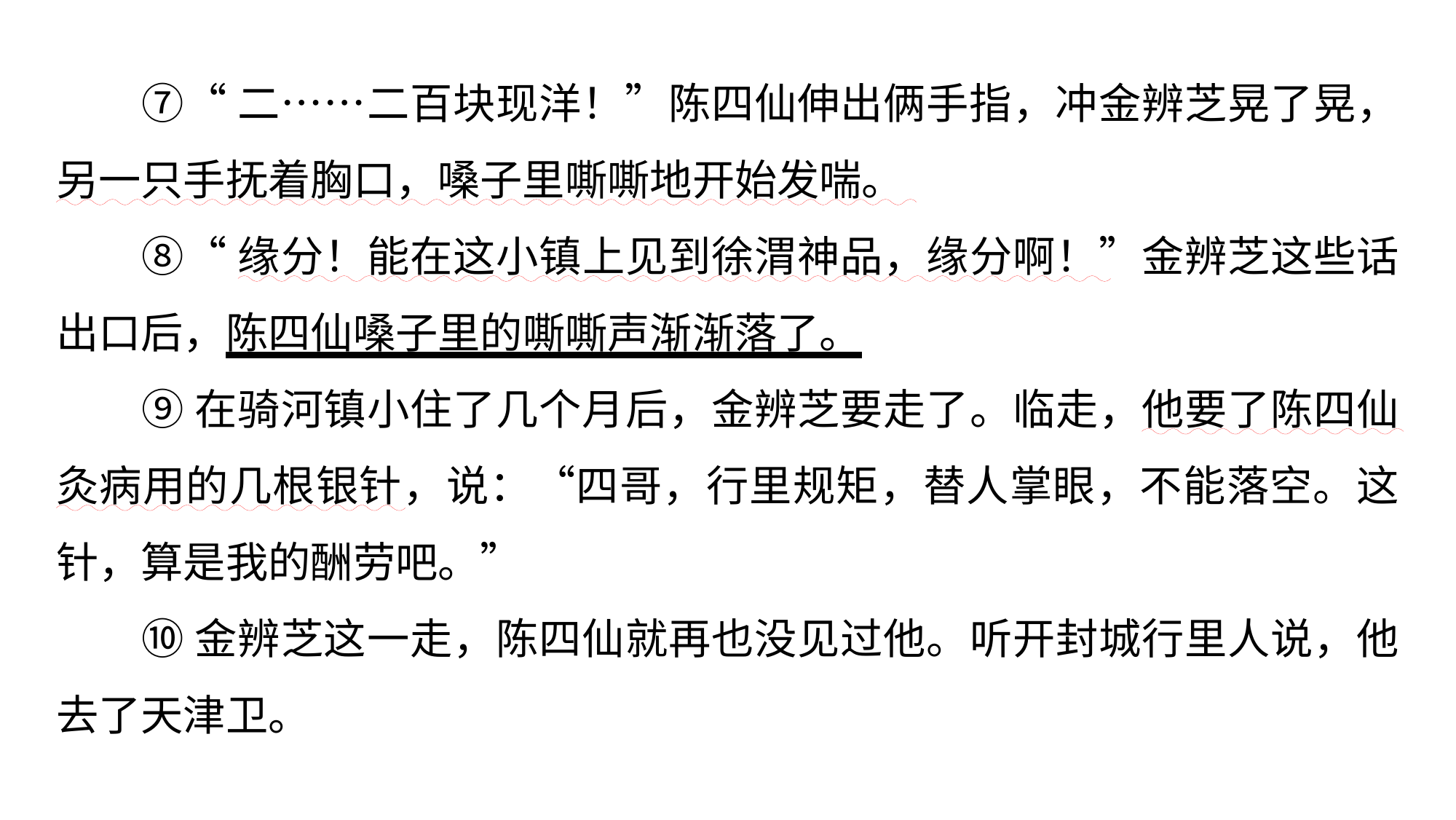

⑦“二……二百块现洋！”陈四仙伸出俩手指，冲金辨芝晃了晃，另一只手抚着胸口，嗓子里嘶嘶地开始发喘。
⑧“缘分！能在这小镇上见到徐渭神品，缘分啊！”金辨芝这些话出口后，陈四仙嗓子里的嘶嘶声渐渐落了。
⑨在骑河镇小住了几个月后，金辨芝要走了。临走，他要了陈四仙灸病用的几根银针，说：“四哥，行里规矩，替人掌眼，不能落空。这针，算是我的酬劳吧。”
⑩金辨芝这一走，陈四仙就再也没见过他。听开封城行里人说，他去了天津卫。